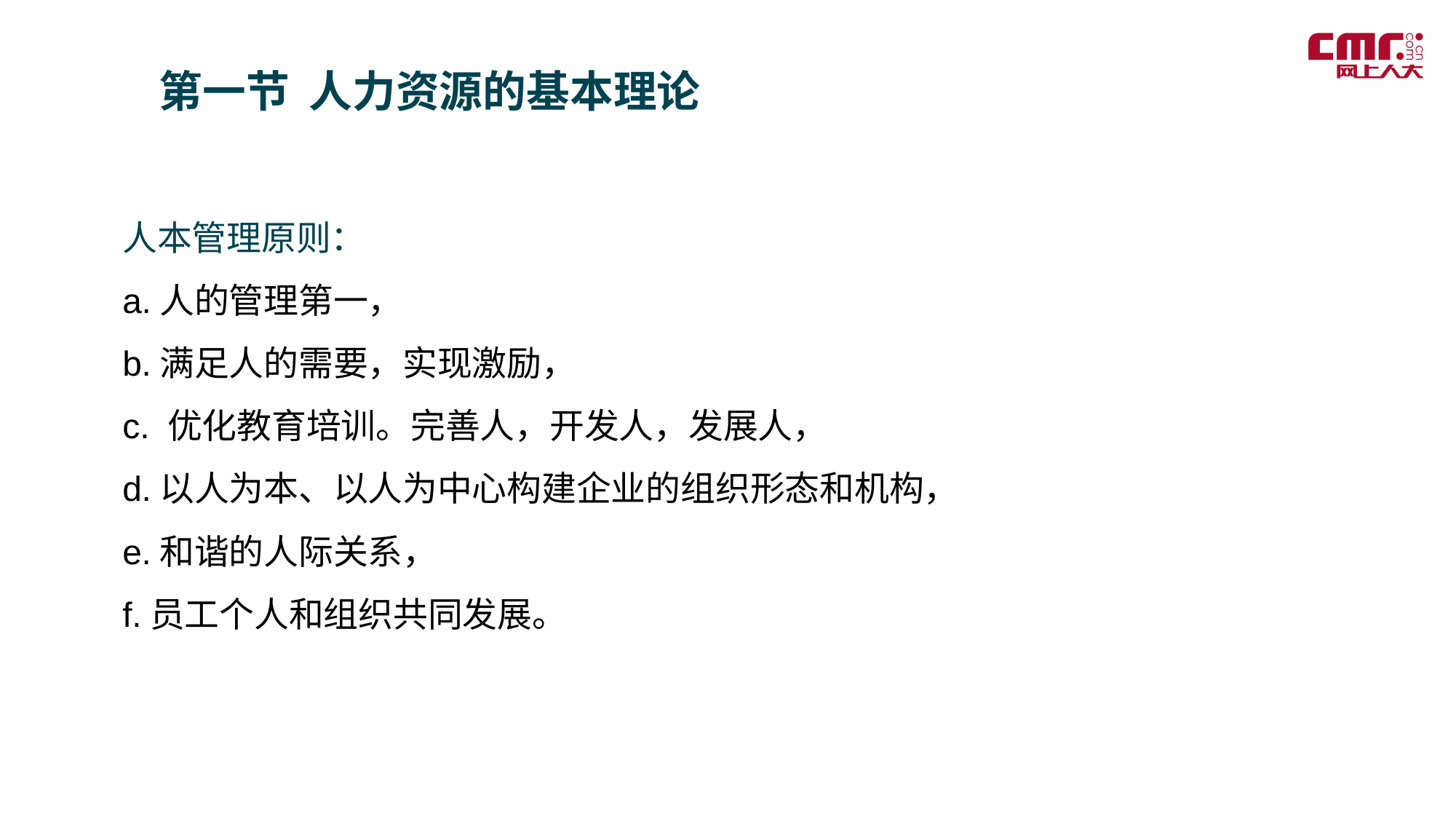

第一节  人力资源的基本理论
人本管理原则：
a.人的管理第一，
b.满足人的需要，实现激励，
c. 优化教育培训。完善人，开发人，发展人，
d.以人为本、以人为中心构建企业的组织形态和机构，
e.和谐的人际关系，
f.员工个人和组织共同发展。